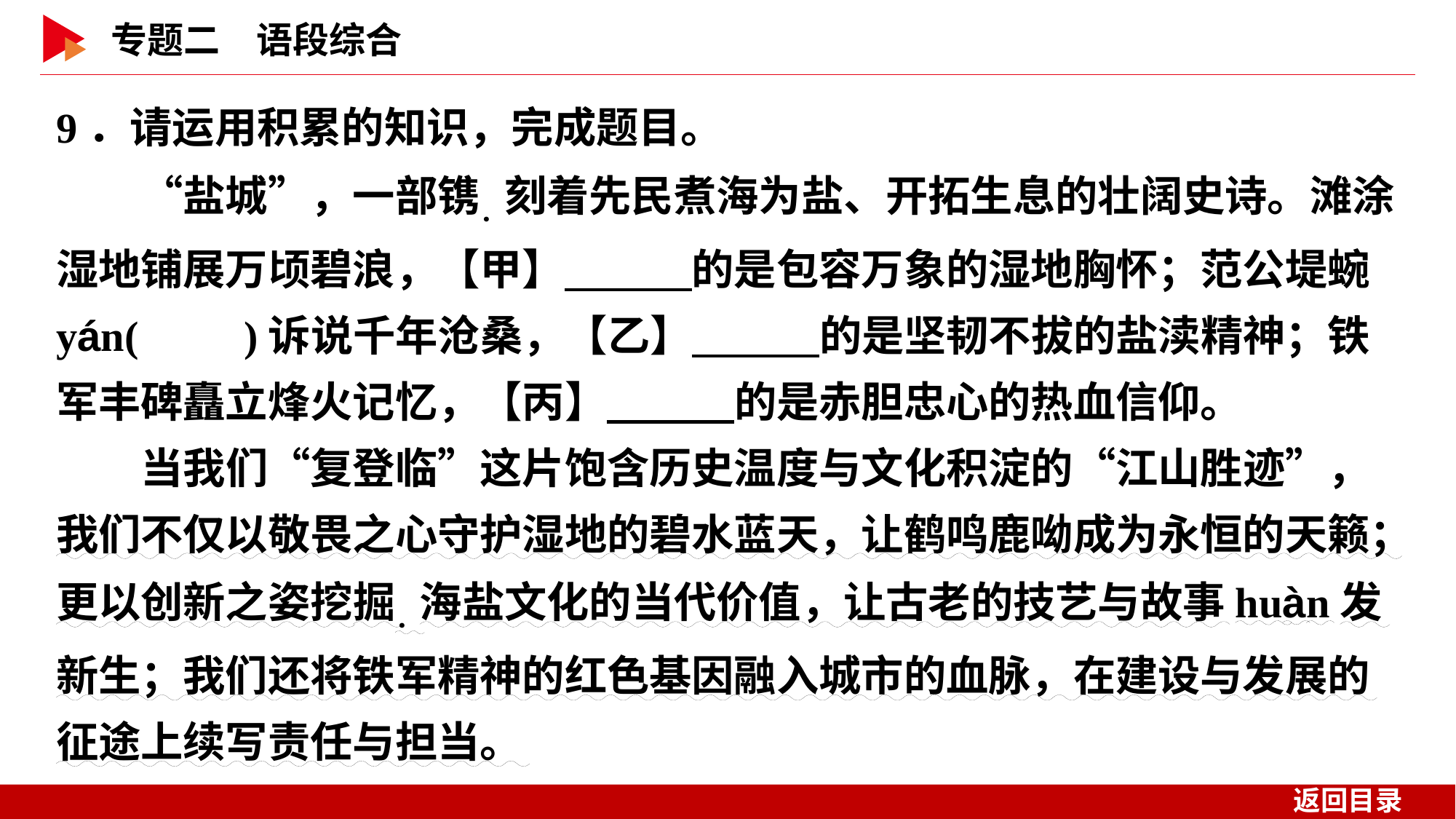

9．请运用积累的知识，完成题目。
　　“盐城”，一部镌．刻着先民煮海为盐、开拓生息的壮阔史诗。滩涂湿地铺展万顷碧浪，【甲】　　　的是包容万象的湿地胸怀；范公堤蜿yán(　　)诉说千年沧桑，【乙】　　　的是坚韧不拔的盐渎精神；铁军丰碑矗立烽火记忆，【丙】　　　的是赤胆忠心的热血信仰。
　　当我们“复登临”这片饱含历史温度与文化积淀的“江山胜迹”，我们不仅以敬畏之心守护湿地的碧水蓝天，让鹤鸣鹿呦成为永恒的天籁；更以创新之姿挖掘．海盐文化的当代价值，让古老的技艺与故事huàn发新生；我们还将铁军精神的红色基因融入城市的血脉，在建设与发展的征途上续写责任与担当。